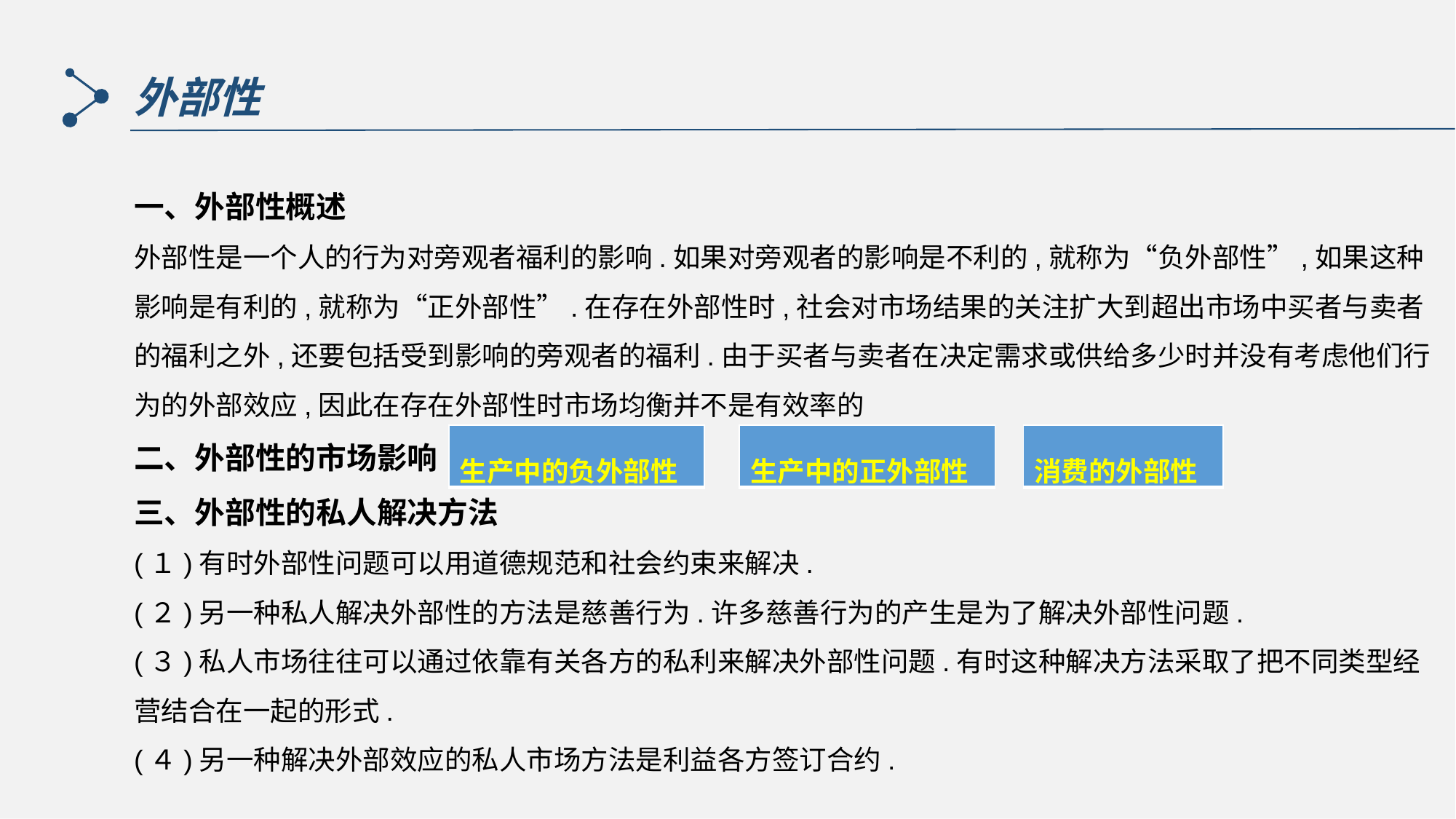

外部性
一、外部性概述
外部性是一个人的行为对旁观者福利的影响.如果对旁观者的影响是不利的,就称为“负外部性”,如果这种影响是有利的,就称为“正外部性”.在存在外部性时,社会对市场结果的关注扩大到超出市场中买者与卖者的福利之外,还要包括受到影响的旁观者的福利.由于买者与卖者在决定需求或供给多少时并没有考虑他们行为的外部效应,因此在存在外部性时市场均衡并不是有效率的
二、外部性的市场影响
三、外部性的私人解决方法
(１)有时外部性问题可以用道德规范和社会约束来解决.
(２)另一种私人解决外部性的方法是慈善行为.许多慈善行为的产生是为了解决外部性问题.
(３)私人市场往往可以通过依靠有关各方的私利来解决外部性问题.有时这种解决方法采取了把不同类型经营结合在一起的形式.
(４)另一种解决外部效应的私人市场方法是利益各方签订合约.
| 生产中的负外部性 |
| --- |
| 生产中的正外部性 |
| --- |
| 消费的外部性 |
| --- |